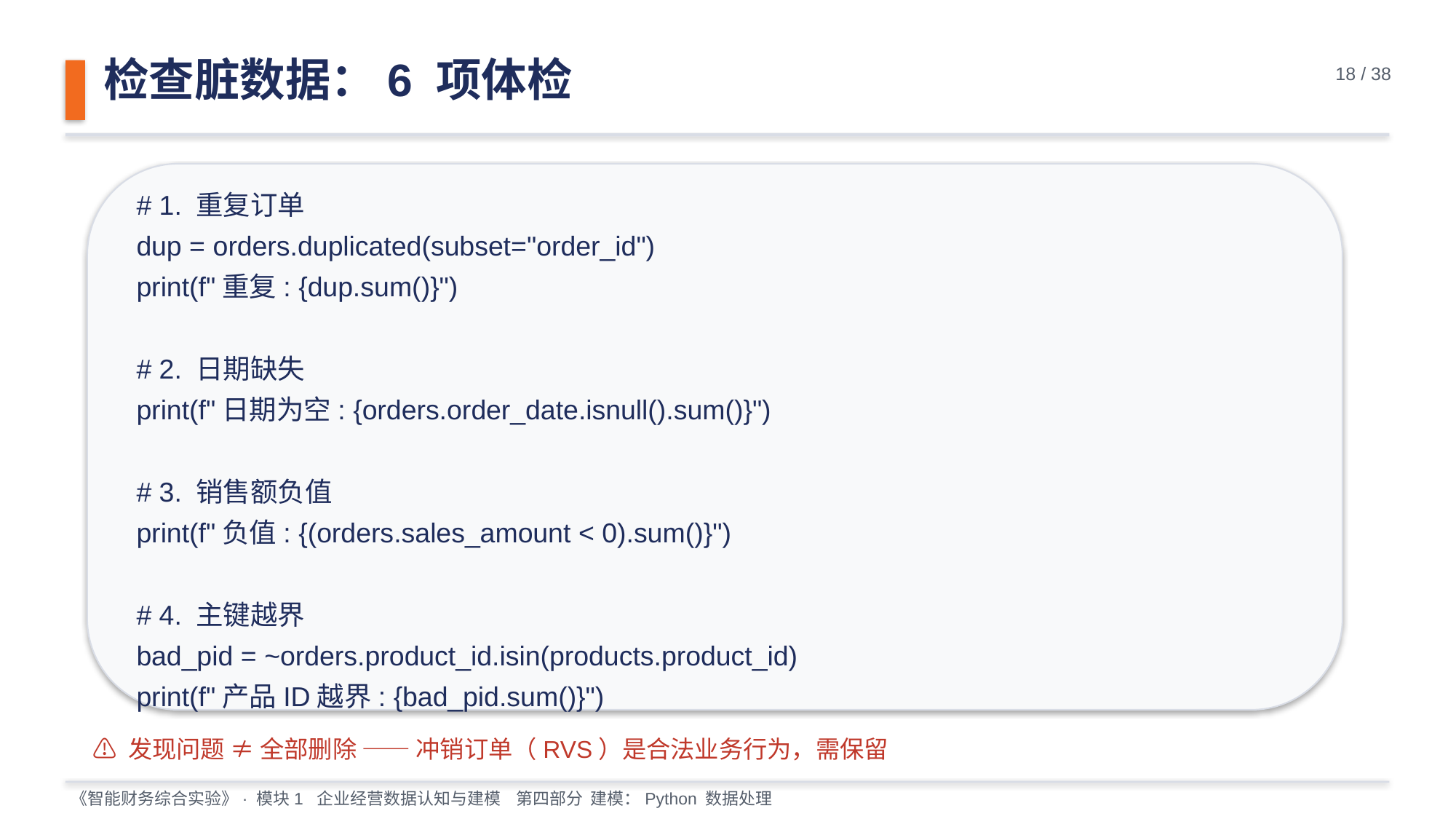

检查脏数据：6 项体检

18 / 38

# 1. 重复订单
dup = orders.duplicated(subset="order_id")
print(f"重复: {dup.sum()}")

# 2. 日期缺失
print(f"日期为空: {orders.order_date.isnull().sum()}")

# 3. 销售额负值
print(f"负值: {(orders.sales_amount < 0).sum()}")

# 4. 主键越界
bad_pid = ~orders.product_id.isin(products.product_id)
print(f"产品ID越界: {bad_pid.sum()}")
⚠️ 发现问题 ≠ 全部删除 —— 冲销订单（RVS）是合法业务行为，需保留

《智能财务综合实验》· 模块1  企业经营数据认知与建模    第四部分  建模：Python 数据处理